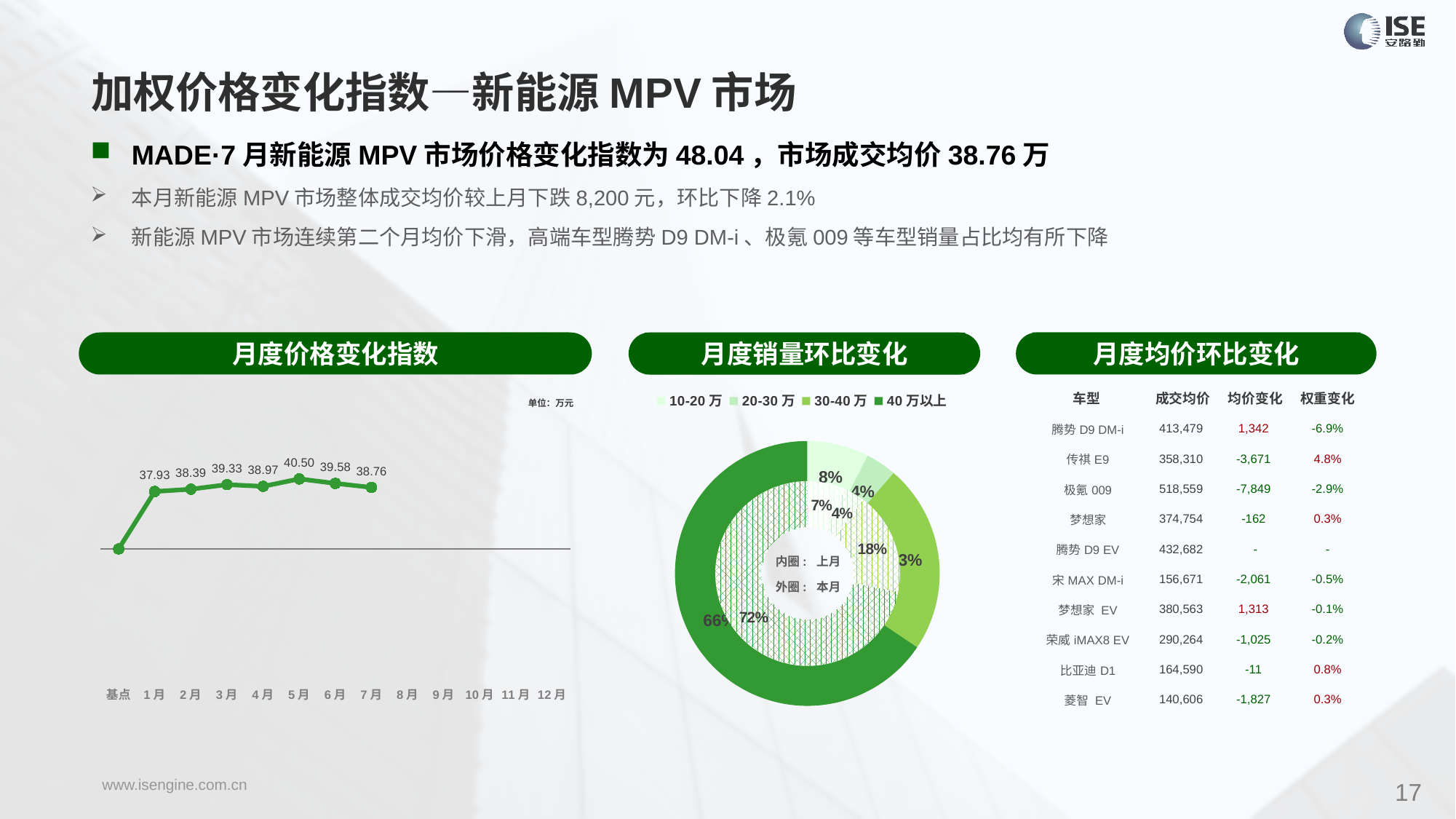

加权价格变化指数—新能源MPV市场
MADE·7月新能源MPV市场价格变化指数为48.04，市场成交均价38.76万
本月新能源MPV市场整体成交均价较上月下跌8,200元，环比下降2.1%
新能源MPV市场连续第二个月均价下滑，高端车型腾势D9 DM-i、极氪009等车型销量占比均有所下降
月度价格变化指数

月度均价环比变化

月度销量环比变化

| 车型 | 成交均价 | 均价变化 | 权重变化 |
| --- | --- | --- | --- |
| 腾势D9 DM-i | 413,479 | 1,342 | -6.9% |
| 传祺E9 | 358,310 | -3,671 | 4.8% |
| 极氪009 | 518,559 | -7,849 | -2.9% |
| 梦想家 | 374,754 | -162 | 0.3% |
| 腾势D9 EV | 432,682 | - | - |
| 宋MAX DM-i | 156,671 | -2,061 | -0.5% |
| 梦想家 EV | 380,563 | 1,313 | -0.1% |
| 荣威iMAX8 EV | 290,264 | -1,025 | -0.2% |
| 比亚迪D1 | 164,590 | -11 | 0.8% |
| 菱智 EV | 140,606 | -1,827 | 0.3% |

### Chart

| Category | Y2022 |
|---|---|
| 基点 | 0.0 |
| 1月 | 44.86 |
| 2月 | 46.64 |
| 3月 | 50.21 |
| 4月 | 48.85 |
| 5月 | 54.69 |
| 6月 | 51.18 |
| 7月 | 48.04 |
| 8月 | None |
| 9月 | None |
| 10月 | None |
| 11月 | None |
| 12月 | None |

### Chart

| Category | 销量 |
|---|---|
| 10-20万 | 1329.0 |
| 20-30万 | 660.0 |
| 30-40万 | 4071.0 |
| 40万以上 | 11544.0 |
单位：万元

### Chart

| Category | 销量 |
|---|---|
| 10-20万 | 1138.0 |
| 20-30万 | 642.0 |
| 30-40万 | 3139.0 |
内圈:  上月
外圈:  本月
17